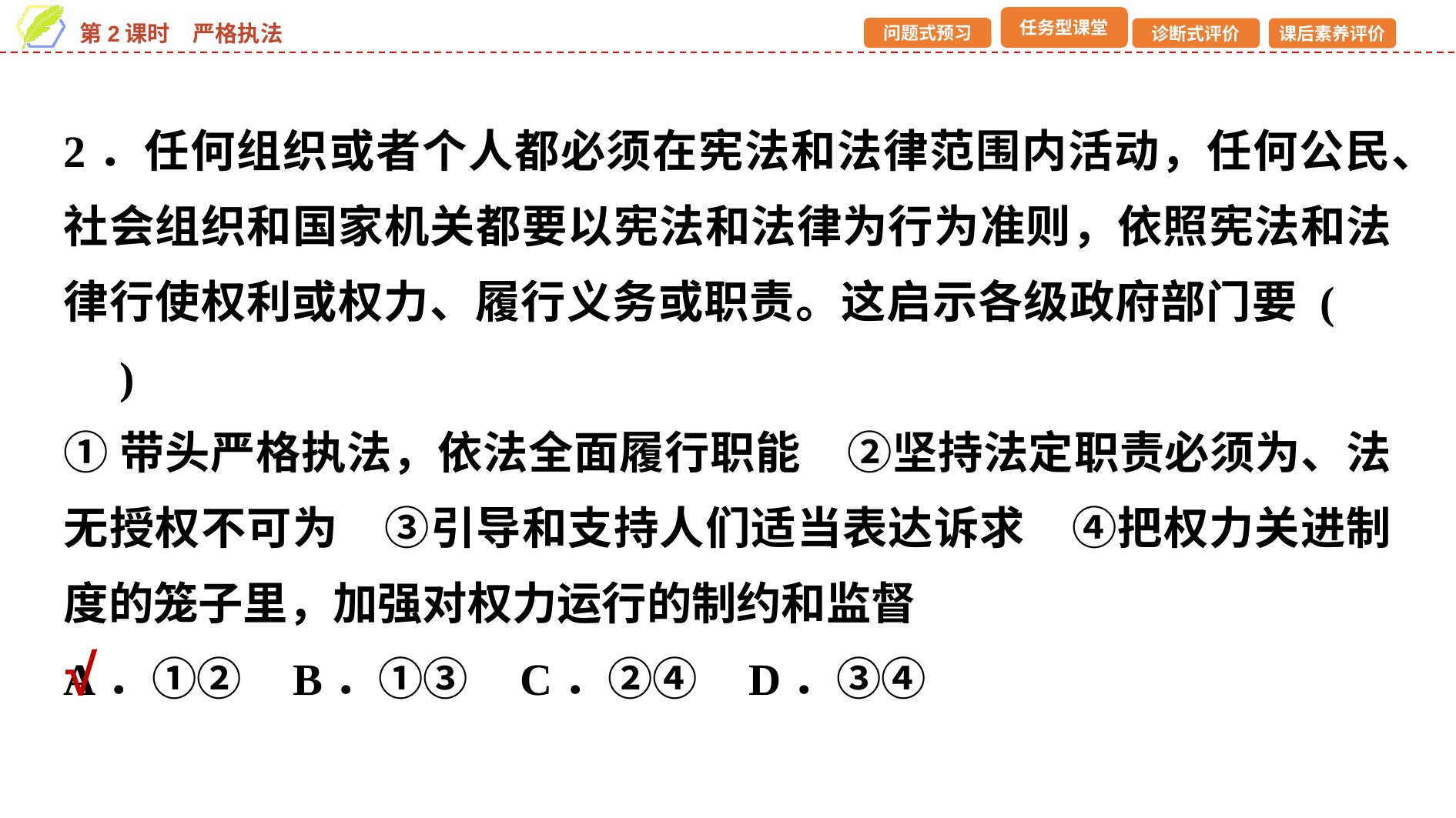

2．任何组织或者个人都必须在宪法和法律范围内活动，任何公民、社会组织和国家机关都要以宪法和法律为行为准则，依照宪法和法律行使权利或权力、履行义务或职责。这启示各级政府部门要 (　　)
①带头严格执法，依法全面履行职能　②坚持法定职责必须为、法无授权不可为　③引导和支持人们适当表达诉求　④把权力关进制度的笼子里，加强对权力运行的制约和监督
A．①②    B．①③    C．②④    D．③④
√